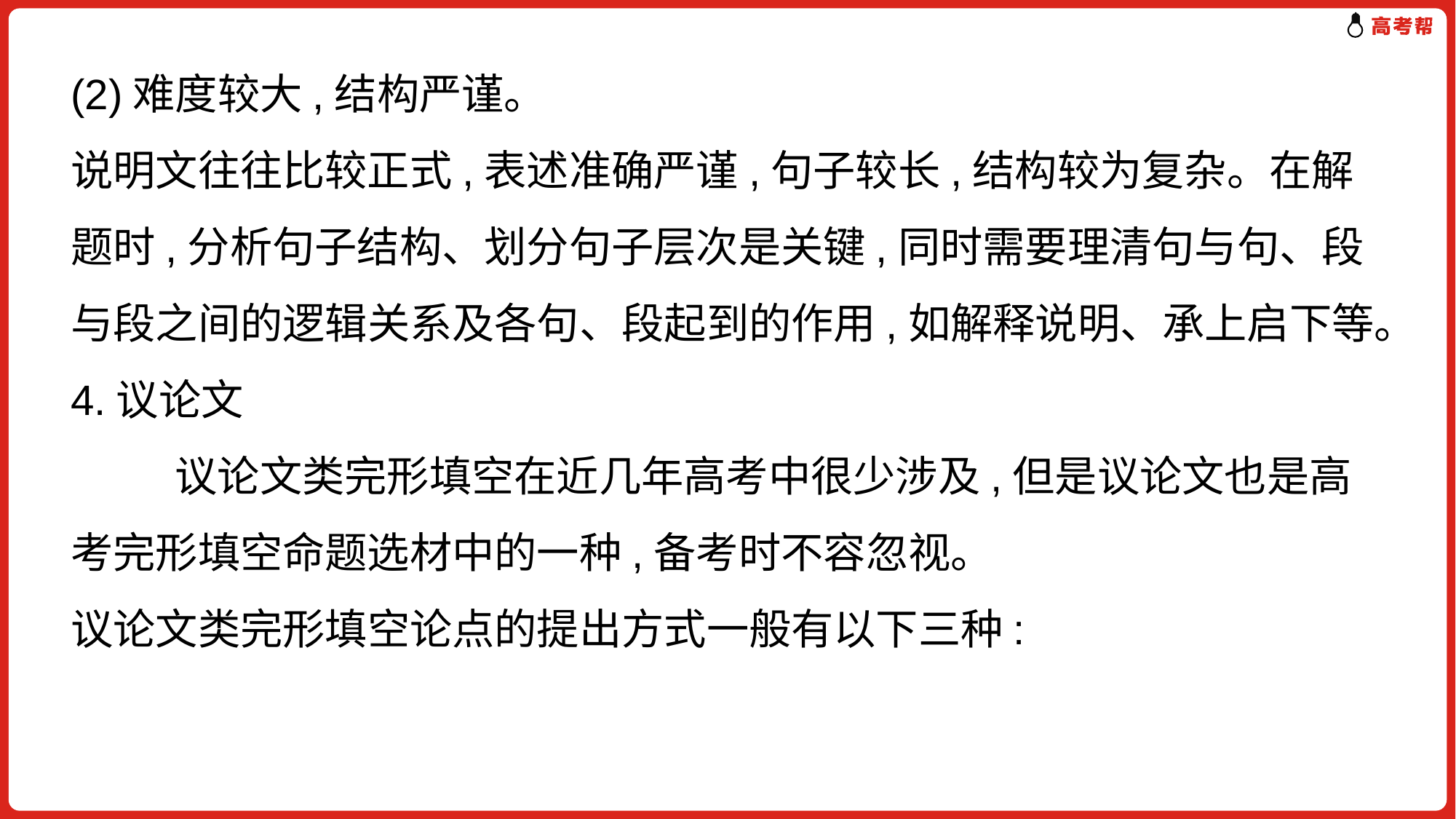

(2)难度较大,结构严谨。
说明文往往比较正式,表述准确严谨,句子较长,结构较为复杂。在解题时,分析句子结构、划分句子层次是关键,同时需要理清句与句、段与段之间的逻辑关系及各句、段起到的作用,如解释说明、承上启下等。
4.议论文
 　　议论文类完形填空在近几年高考中很少涉及,但是议论文也是高考完形填空命题选材中的一种,备考时不容忽视。
议论文类完形填空论点的提出方式一般有以下三种: